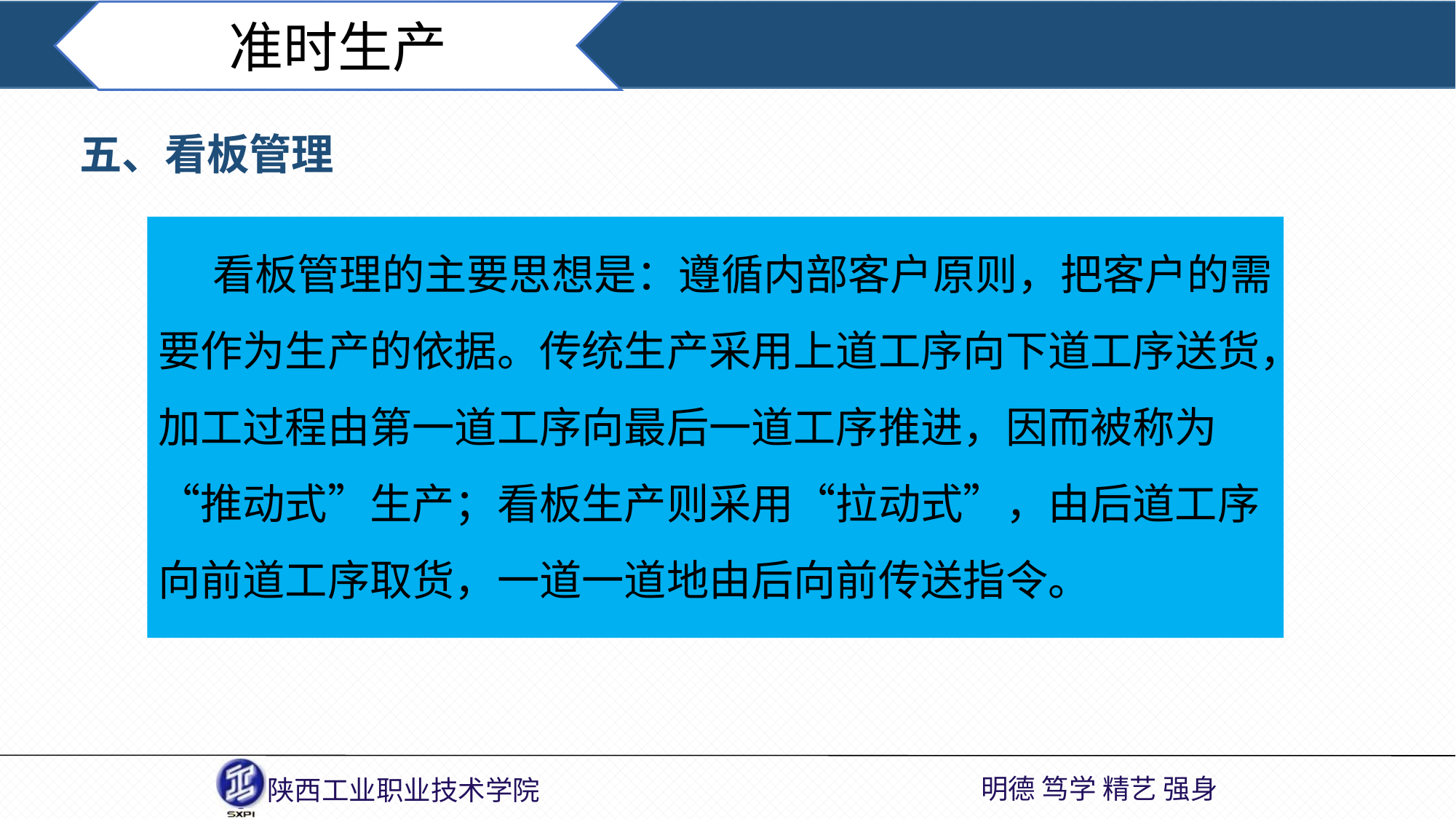

准时生产
五、看板管理
看板管理的主要思想是：遵循内部客户原则，把客户的需要作为生产的依据。传统生产采用上道工序向下道工序送货，加工过程由第一道工序向最后一道工序推进，因而被称为“推动式”生产；看板生产则采用“拉动式”，由后道工序向前道工序取货，一道一道地由后向前传送指令。